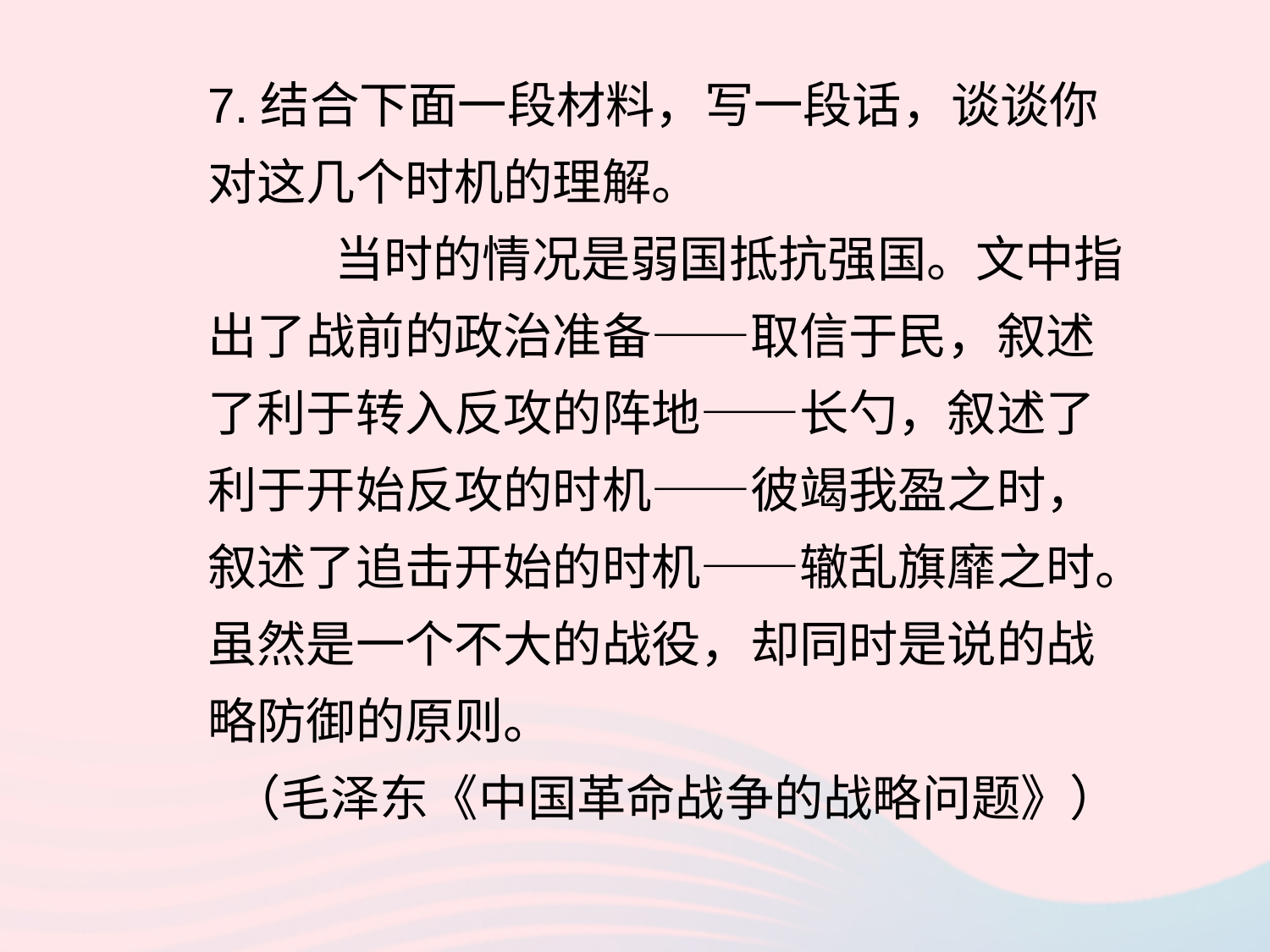

7.结合下面一段材料，写一段话，谈谈你对这几个时机的理解。
	当时的情况是弱国抵抗强国。文中指出了战前的政治准备——取信于民，叙述了利于转入反攻的阵地——长勺，叙述了利于开始反攻的时机——彼竭我盈之时，叙述了追击开始的时机——辙乱旗靡之时。虽然是一个不大的战役，却同时是说的战略防御的原则。
（毛泽东《中国革命战争的战略问题》）